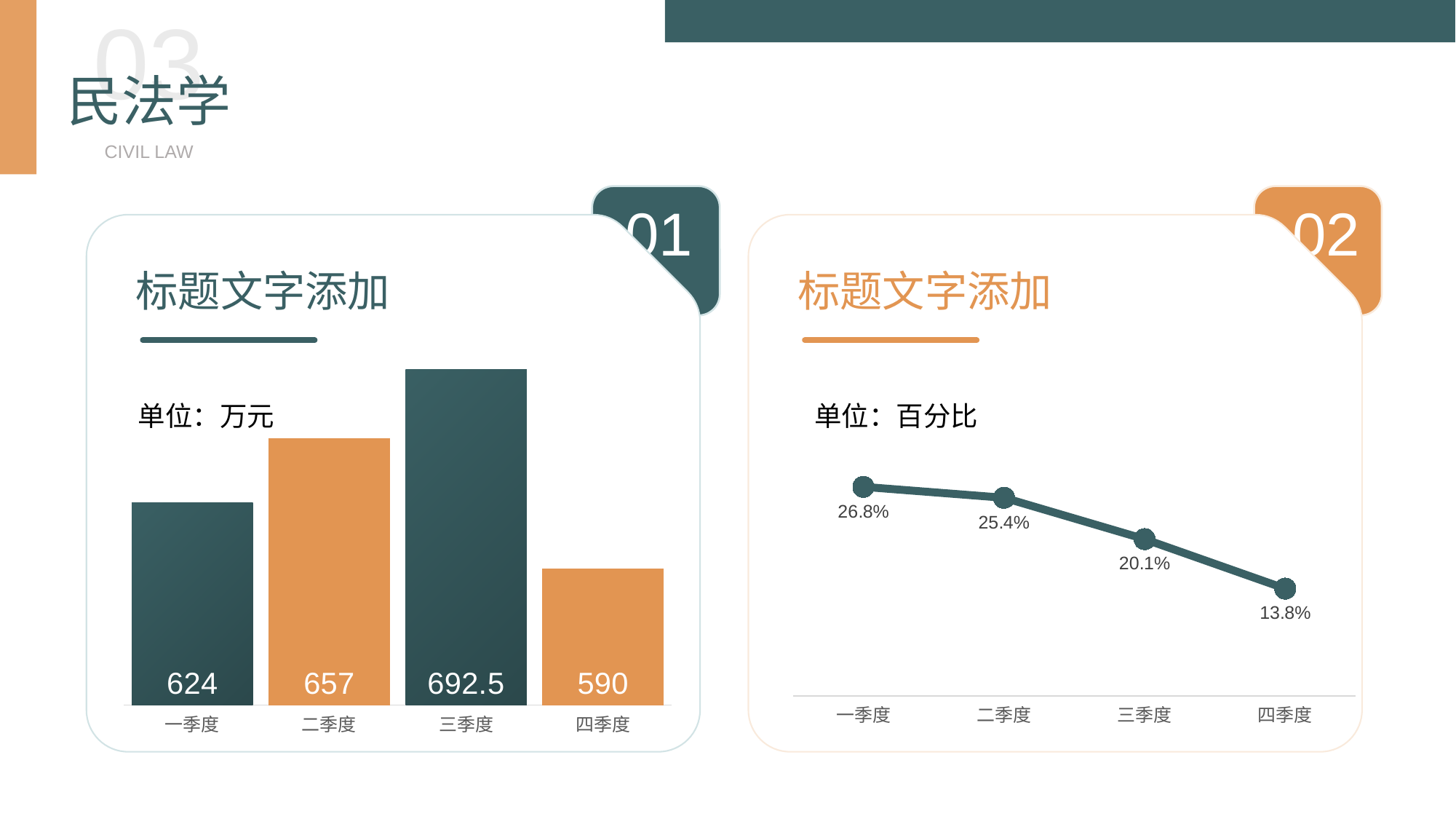

BY YUSHEN
03

民法学
CIVIL LAW

01

标题文字添加

### Chart

| Category | 系列 2 |
|---|---|
| 一季度 | 624.0 |
| 二季度 | 657.0 |
| 三季度 | 692.5 |
| 四季度 | 590.0 |
单位：万元

02

标题文字添加
单位：百分比

### Chart

| Category | 系列 2 |
|---|---|
| 一季度 | 0.268 |
| 二季度 | 0.254 |
| 三季度 | 0.201 |
| 四季度 | 0.1375 |